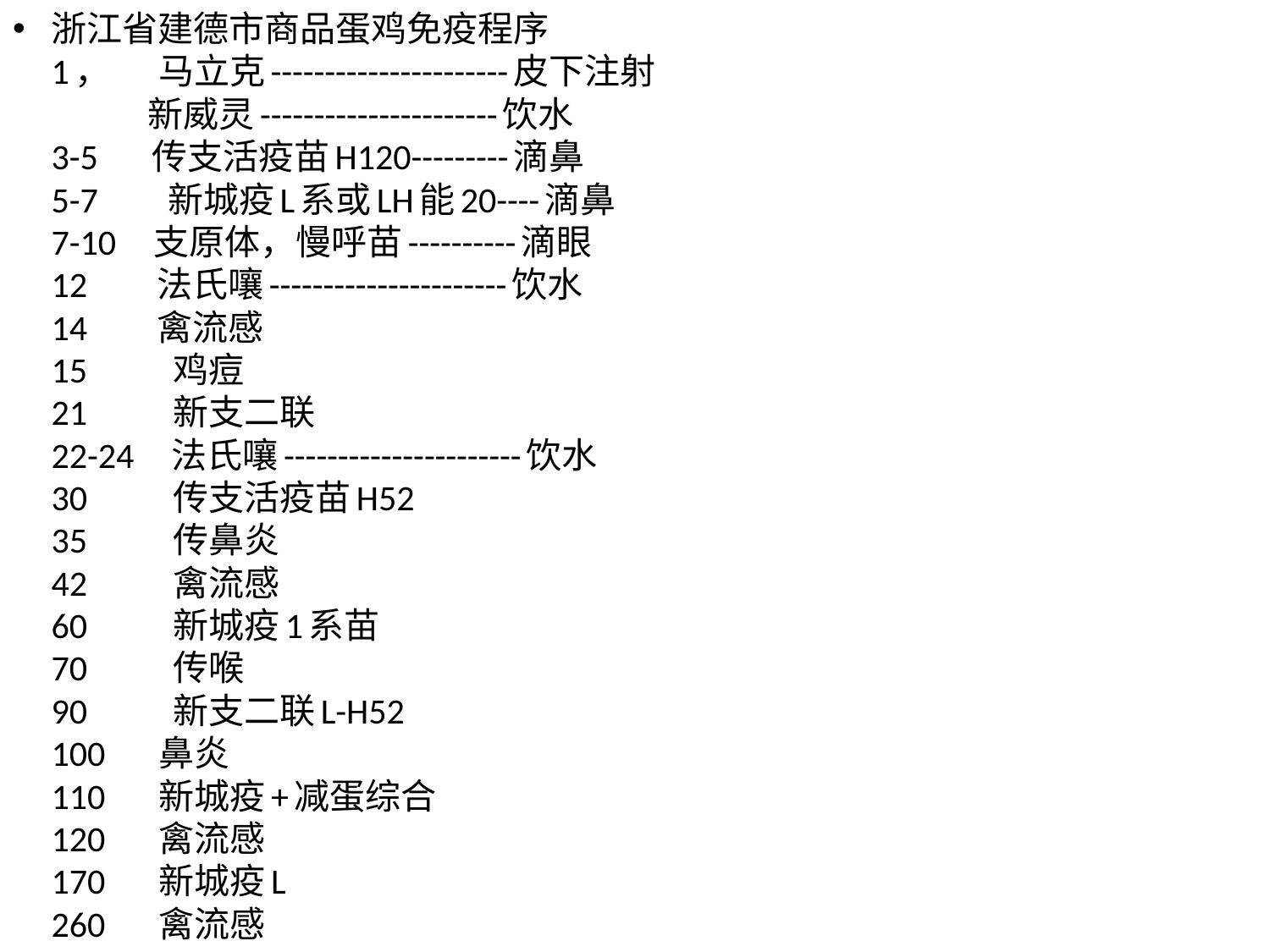

浙江省建德市商品蛋鸡免疫程序
1，      马立克----------------------皮下注射
            新威灵----------------------饮水
3-5      传支活疫苗H120---------滴鼻
5-7        新城疫L系或LH能20----滴鼻
7-10    支原体，慢呼苗----------滴眼
12        法氏嚷----------------------饮水
14        禽流感
15          鸡痘
21          新支二联
22-24    法氏嚷----------------------饮水
30          传支活疫苗H52
35          传鼻炎 
42          禽流感
60          新城疫1系苗
70          传喉
90          新支二联L-H52
100      鼻炎
110      新城疫+减蛋综合
120      禽流感
170      新城疫L
260      禽流感